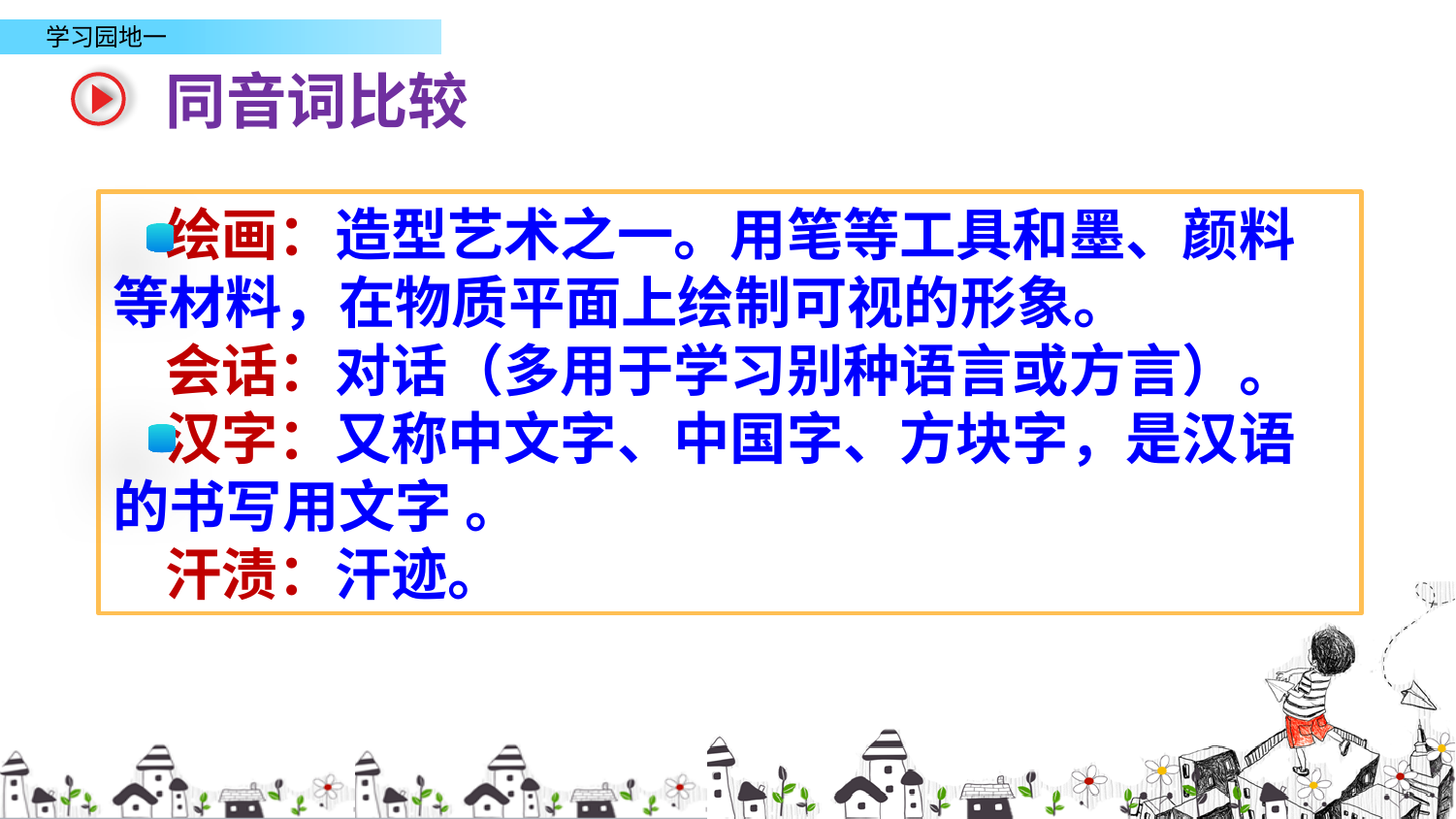

同音词比较

   绘画：造型艺术之一。用笔等工具和墨、颜料等材料，在物质平面上绘制可视的形象。
   会话：对话（多用于学习别种语言或方言）。
   汉字：又称中文字、中国字、方块字，是汉语的书写用文字 。
   汗渍：汗迹。